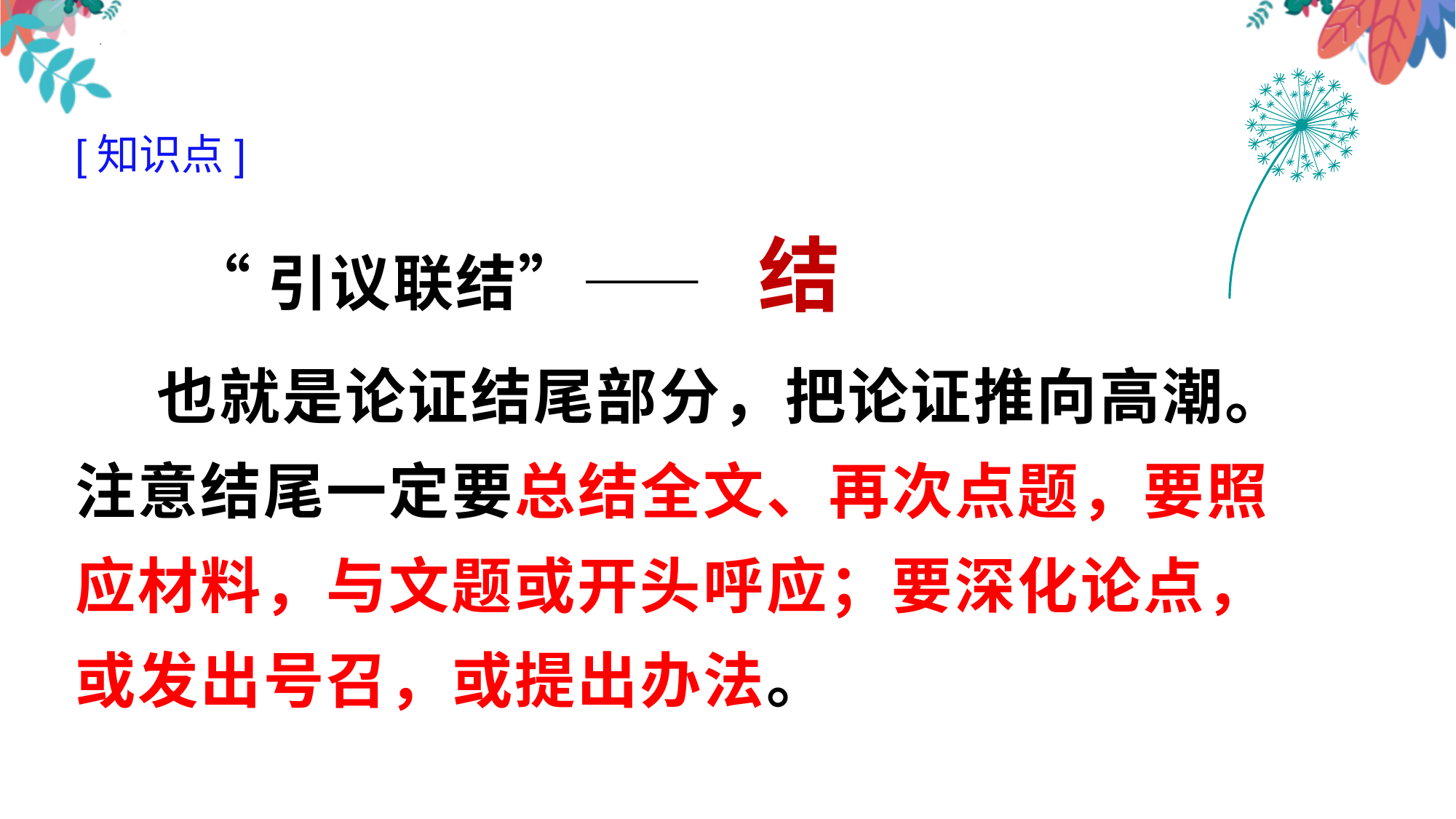

[知识点]
           “引议联结”——   结
      也就是论证结尾部分，把论证推向高潮。注意结尾一定要总结全文、再次点题，要照应材料，与文题或开头呼应；要深化论点，或发出号召，或提出办法。